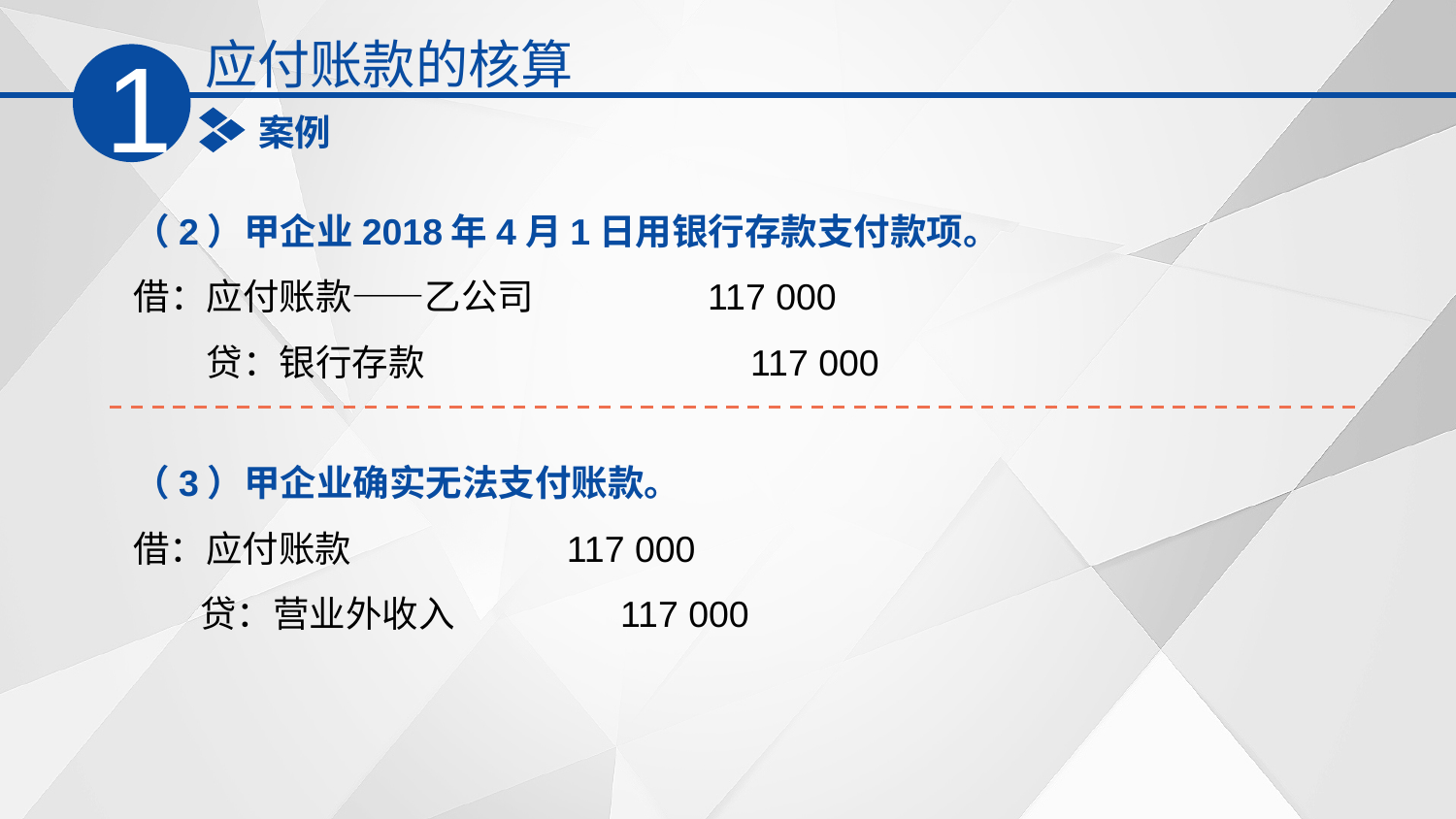

应付账款的核算
1

案例

（2）甲企业2018年4月1日用银行存款支付款项。
借：应付账款——乙公司                    117 000
　　贷：银行存款　                                  117 000
（3）甲企业确实无法支付账款。
借：应付账款                         117 000
       贷：营业外收入                   117 000